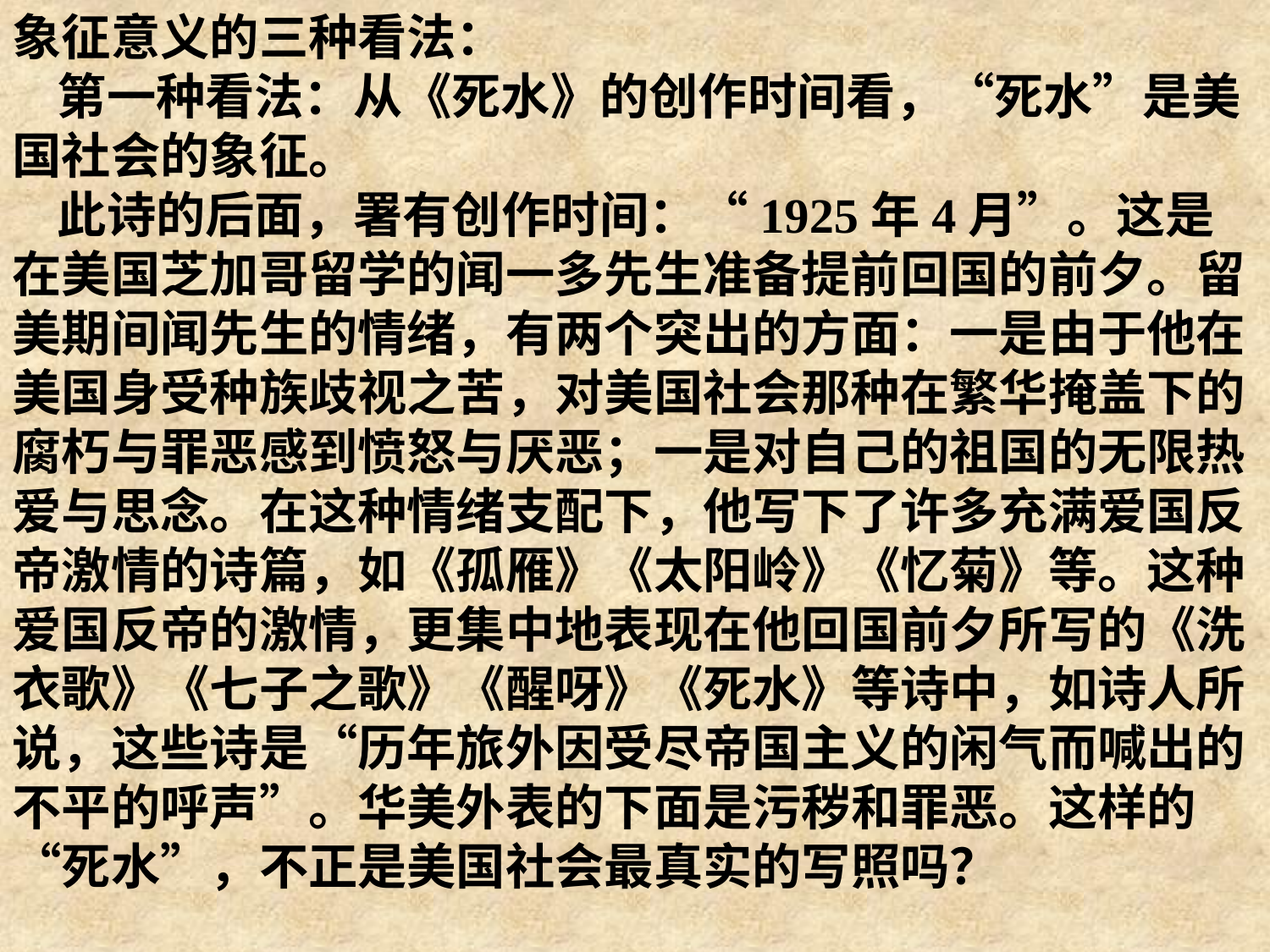

象征意义的三种看法：
    第一种看法：从《死水》的创作时间看，“死水”是美国社会的象征。
    此诗的后面，署有创作时间：“1925年4月”。这是在美国芝加哥留学的闻一多先生准备提前回国的前夕。留美期间闻先生的情绪，有两个突出的方面：一是由于他在美国身受种族歧视之苦，对美国社会那种在繁华掩盖下的腐朽与罪恶感到愤怒与厌恶；一是对自己的祖国的无限热爱与思念。在这种情绪支配下，他写下了许多充满爱国反帝激情的诗篇，如《孤雁》《太阳岭》《忆菊》等。这种爱国反帝的激情，更集中地表现在他回国前夕所写的《洗衣歌》《七子之歌》《醒呀》《死水》等诗中，如诗人所说，这些诗是“历年旅外因受尽帝国主义的闲气而喊出的不平的呼声”。华美外表的下面是污秽和罪恶。这样的“死水”，不正是美国社会最真实的写照吗？